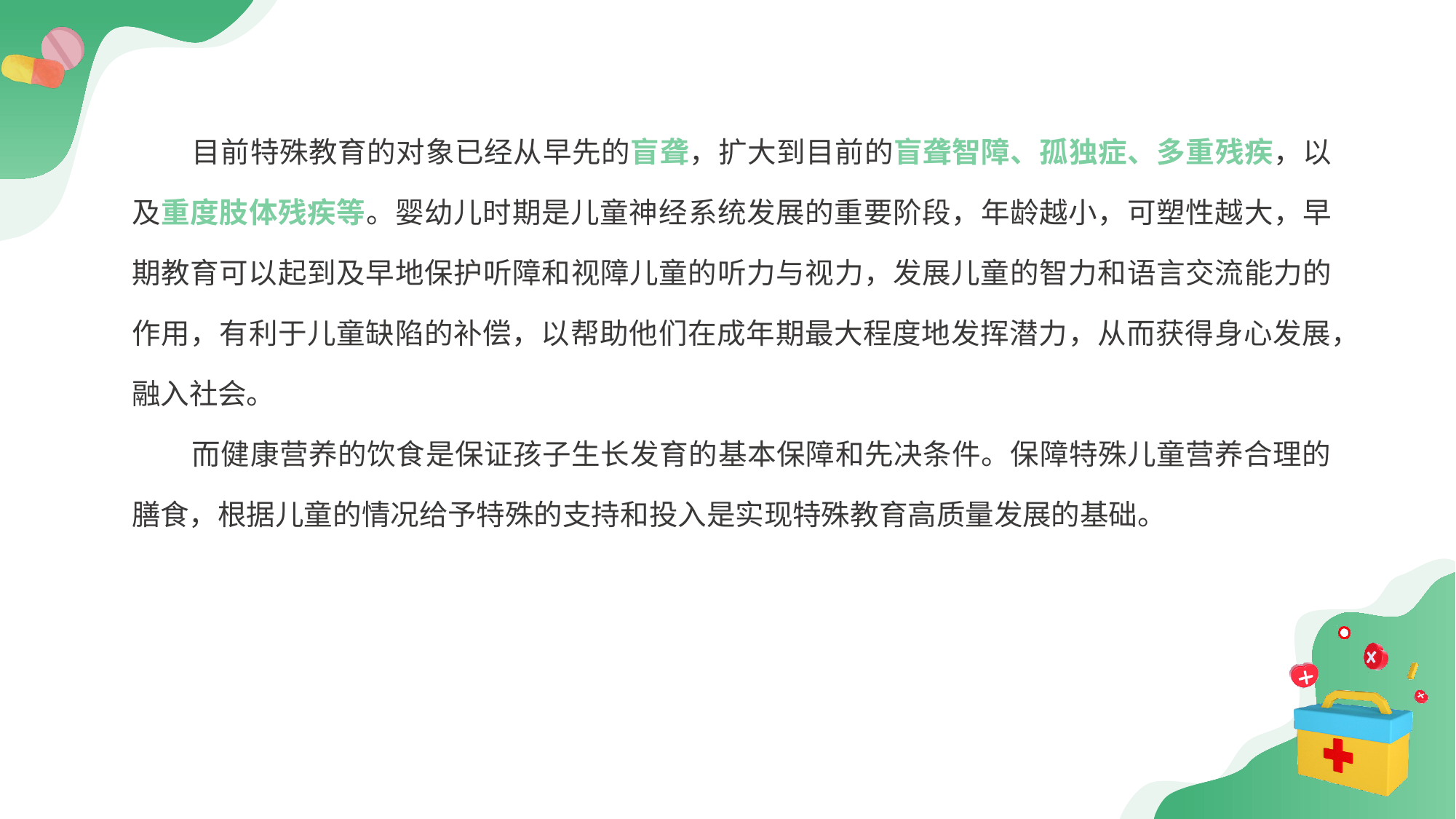

目前特殊教育的对象已经从早先的盲聋，扩大到目前的盲聋智障、孤独症、多重残疾，以及重度肢体残疾等。婴幼儿时期是儿童神经系统发展的重要阶段，年龄越小，可塑性越大，早期教育可以起到及早地保护听障和视障儿童的听力与视力，发展儿童的智力和语言交流能力的作用，有利于儿童缺陷的补偿，以帮助他们在成年期最大程度地发挥潜力，从而获得身心发展，融入社会。
而健康营养的饮食是保证孩子生长发育的基本保障和先决条件。保障特殊儿童营养合理的膳食，根据儿童的情况给予特殊的支持和投入是实现特殊教育高质量发展的基础。